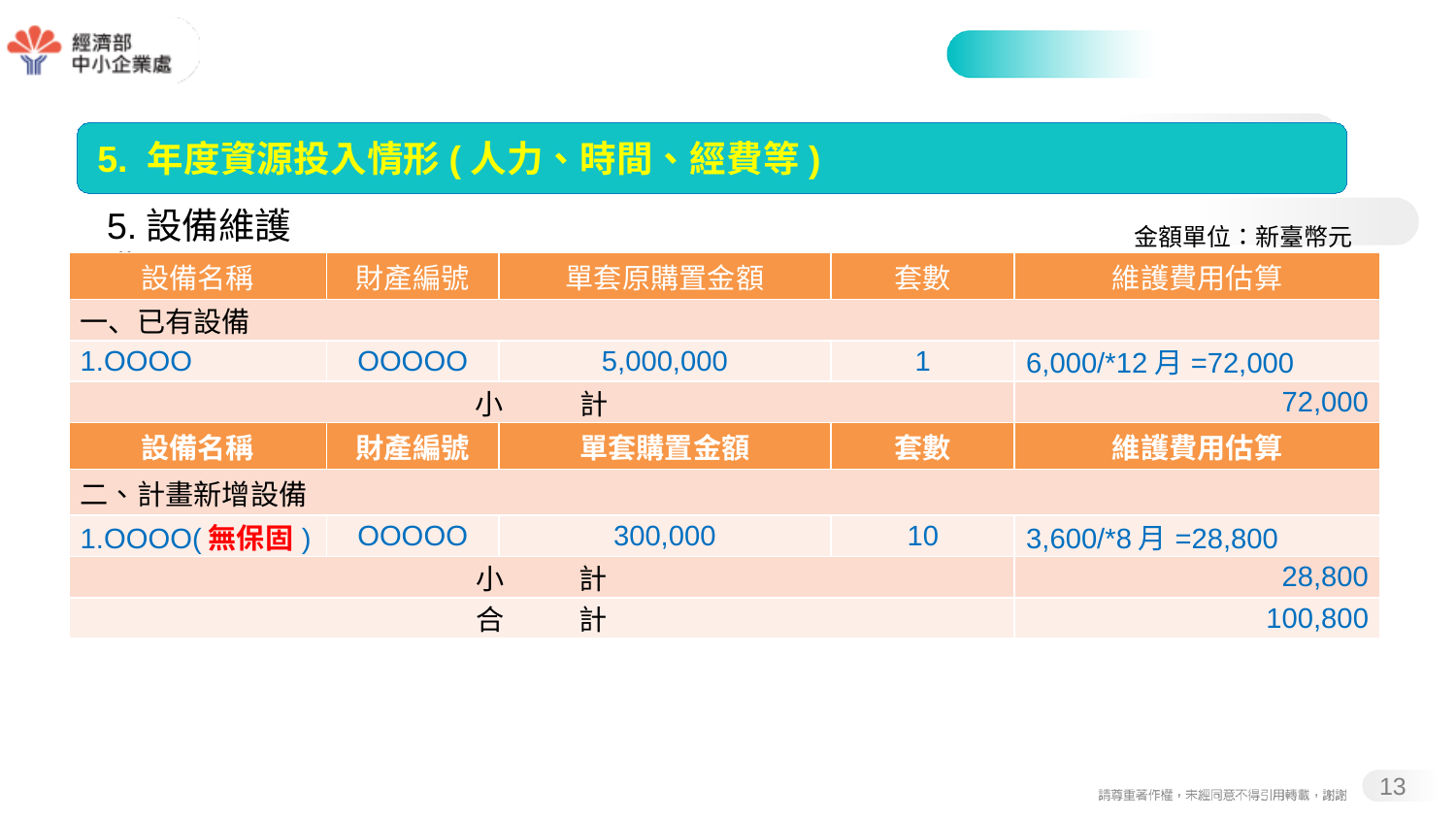

#

5. 年度資源投入情形(人力、時間、經費等)
5.設備維護費
金額單位：新臺幣元
| 設備名稱 | 財產編號 | 單套原購置金額 | 套數 | 維護費用估算 |
| --- | --- | --- | --- | --- |
| 一、已有設備 |  |  |  |  |
| 1.OOOO | OOOOO | 5,000,000 | 1 | 6,000/\*12月=72,000 |
| 小 計 |  |  |  | 72,000 |
| 設備名稱 | 財產編號 | 單套購置金額 | 套數 | 維護費用估算 |
| 二、計畫新增設備 |  |  |  |  |
| 1.OOOO(無保固) | OOOOO | 300,000 | 10 | 3,600/\*8月=28,800 |
| 小 計 |  |  |  | 28,800 |
| 合 計 |  |  |  | 100,800 |
13